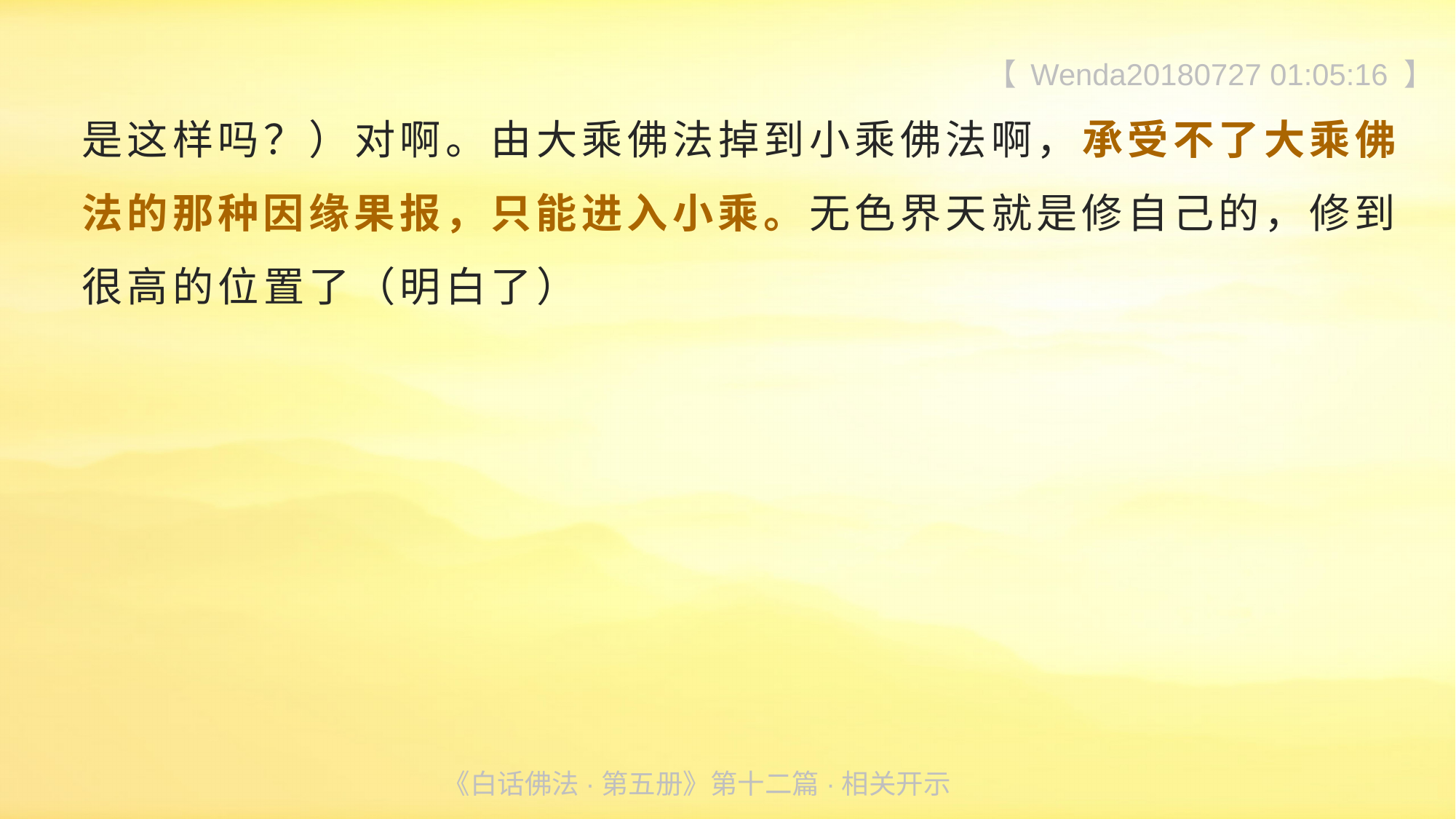

【 Wenda20180727 01:05:16 】
是这样吗？）对啊。由大乘佛法掉到小乘佛法啊，承受不了大乘佛法的那种因缘果报，只能进入小乘。无色界天就是修自己的，修到很高的位置了（明白了）

《白话佛法·第五册》第十二篇·相关开示